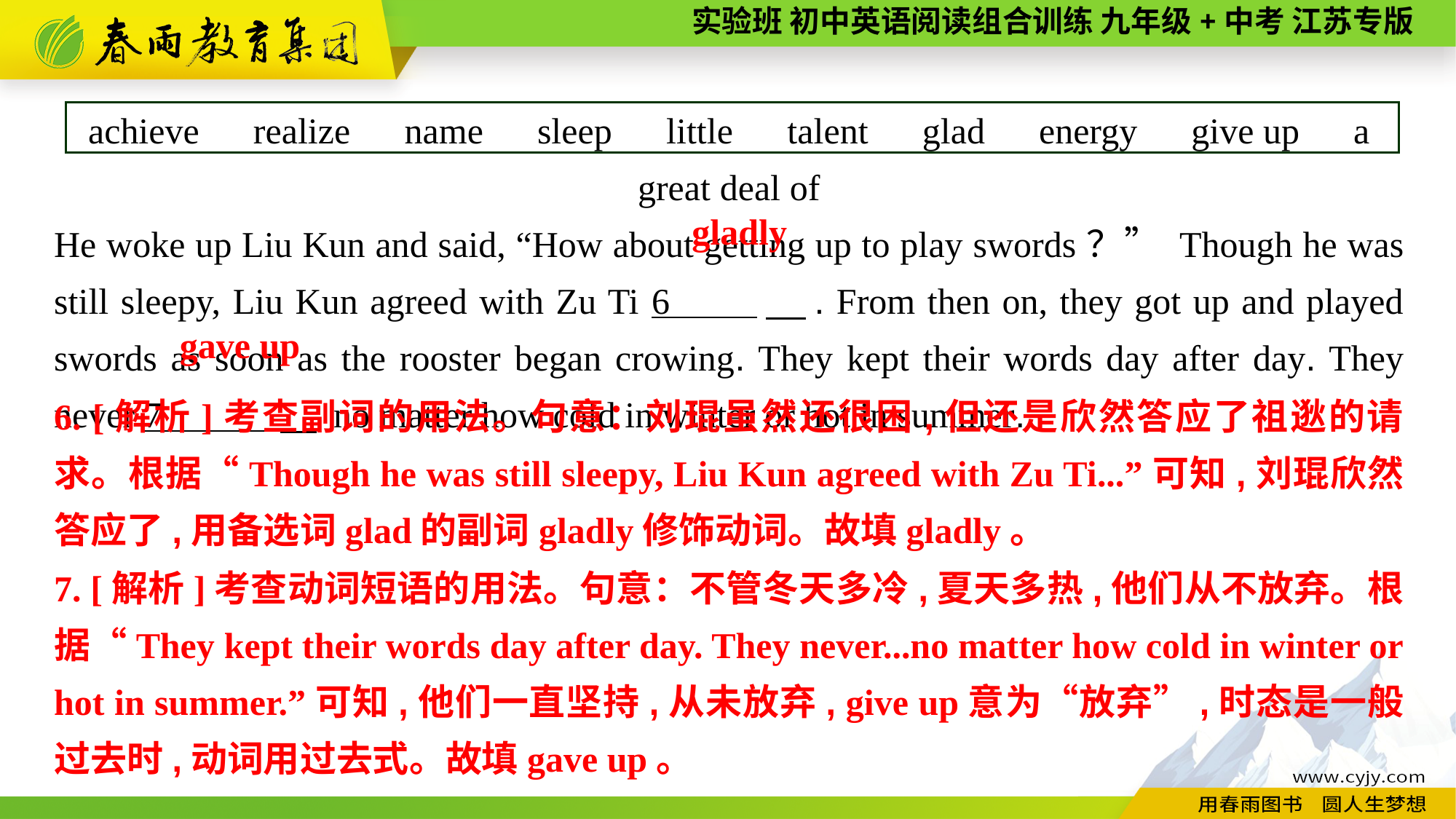

achieve　realize　name　sleep　little　talent　glad　energy　give up　a great deal of
He woke up Liu Kun and said, “How about getting up to play swords？” Though he was still sleepy, Liu Kun agreed with Zu Ti 6       　. From then on, they got up and played swords as soon as the rooster began crowing. They kept their words day after day. They never 7            　 no matter how cold in winter or hot in summer.

 gladly
gave up
6. [解析]考查副词的用法。句意：刘琨虽然还很困,但还是欣然答应了祖逖的请求。根据“Though he was still sleepy, Liu Kun agreed with Zu Ti...”可知,刘琨欣然答应了,用备选词glad的副词gladly修饰动词。故填gladly。
7. [解析]考查动词短语的用法。句意：不管冬天多冷,夏天多热,他们从不放弃。根据“They kept their words day after day. They never...no matter how cold in winter or hot in summer.”可知,他们一直坚持,从未放弃, give up意为“放弃”,时态是一般过去时,动词用过去式。故填gave up。